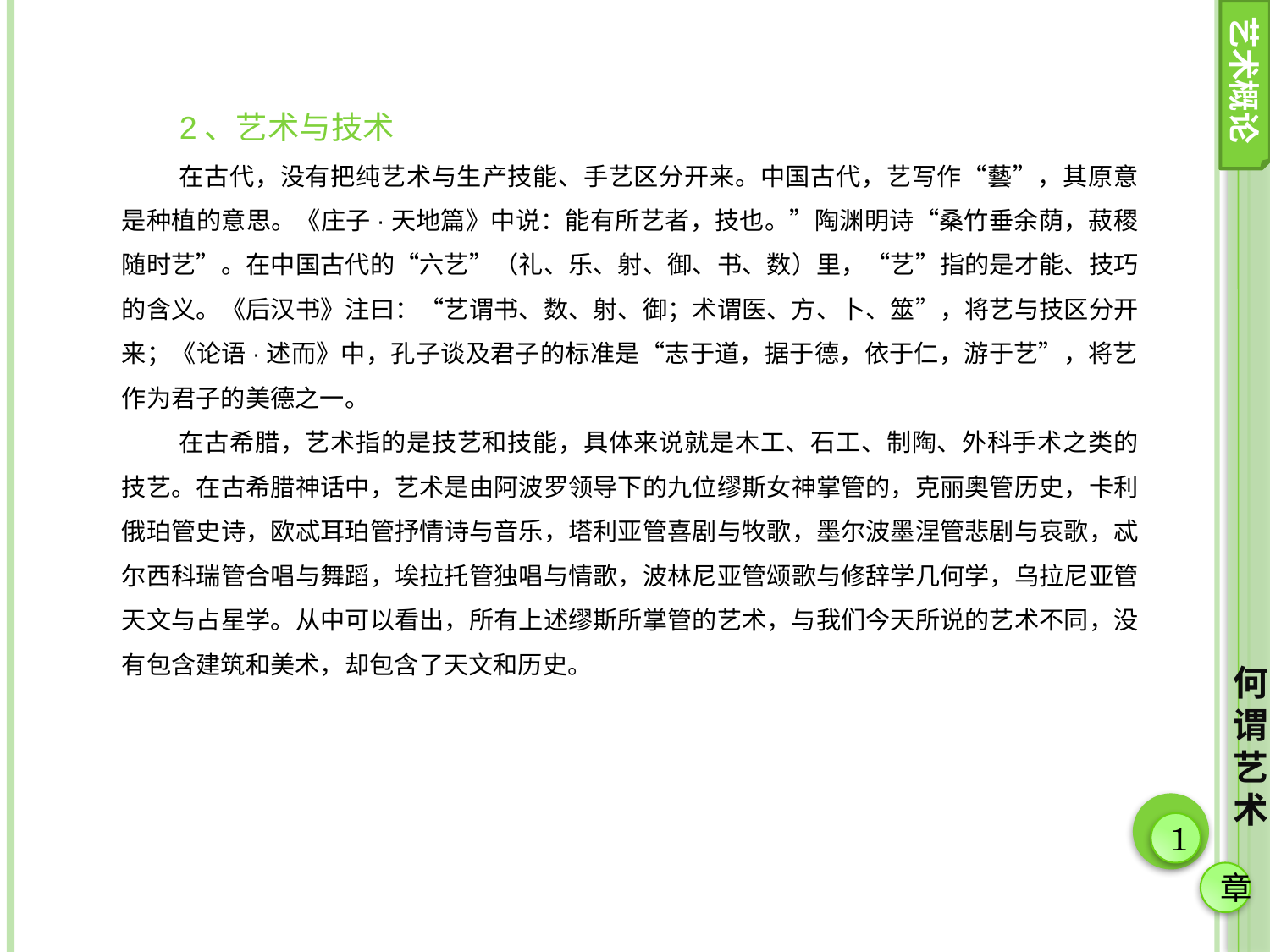

艺术概论
2、艺术与技术
在古代，没有把纯艺术与生产技能、手艺区分开来。中国古代，艺写作“藝”，其原意是种植的意思。《庄子·天地篇》中说：能有所艺者，技也。”陶渊明诗“桑竹垂余荫，菽稷随时艺”。在中国古代的“六艺”（礼、乐、射、御、书、数）里，“艺”指的是才能、技巧的含义。《后汉书》注曰：“艺谓书、数、射、御；术谓医、方、卜、筮”，将艺与技区分开来；《论语·述而》中，孔子谈及君子的标准是“志于道，据于德，依于仁，游于艺”，将艺作为君子的美德之一。
在古希腊，艺术指的是技艺和技能，具体来说就是木工、石工、制陶、外科手术之类的技艺。在古希腊神话中，艺术是由阿波罗领导下的九位缪斯女神掌管的，克丽奥管历史，卡利俄珀管史诗，欧忒耳珀管抒情诗与音乐，塔利亚管喜剧与牧歌，墨尔波墨涅管悲剧与哀歌，忒尔西科瑞管合唱与舞蹈，埃拉托管独唱与情歌，波林尼亚管颂歌与修辞学几何学，乌拉尼亚管天文与占星学。从中可以看出，所有上述缪斯所掌管的艺术，与我们今天所说的艺术不同，没有包含建筑和美术，却包含了天文和历史。
何谓艺术
1
章